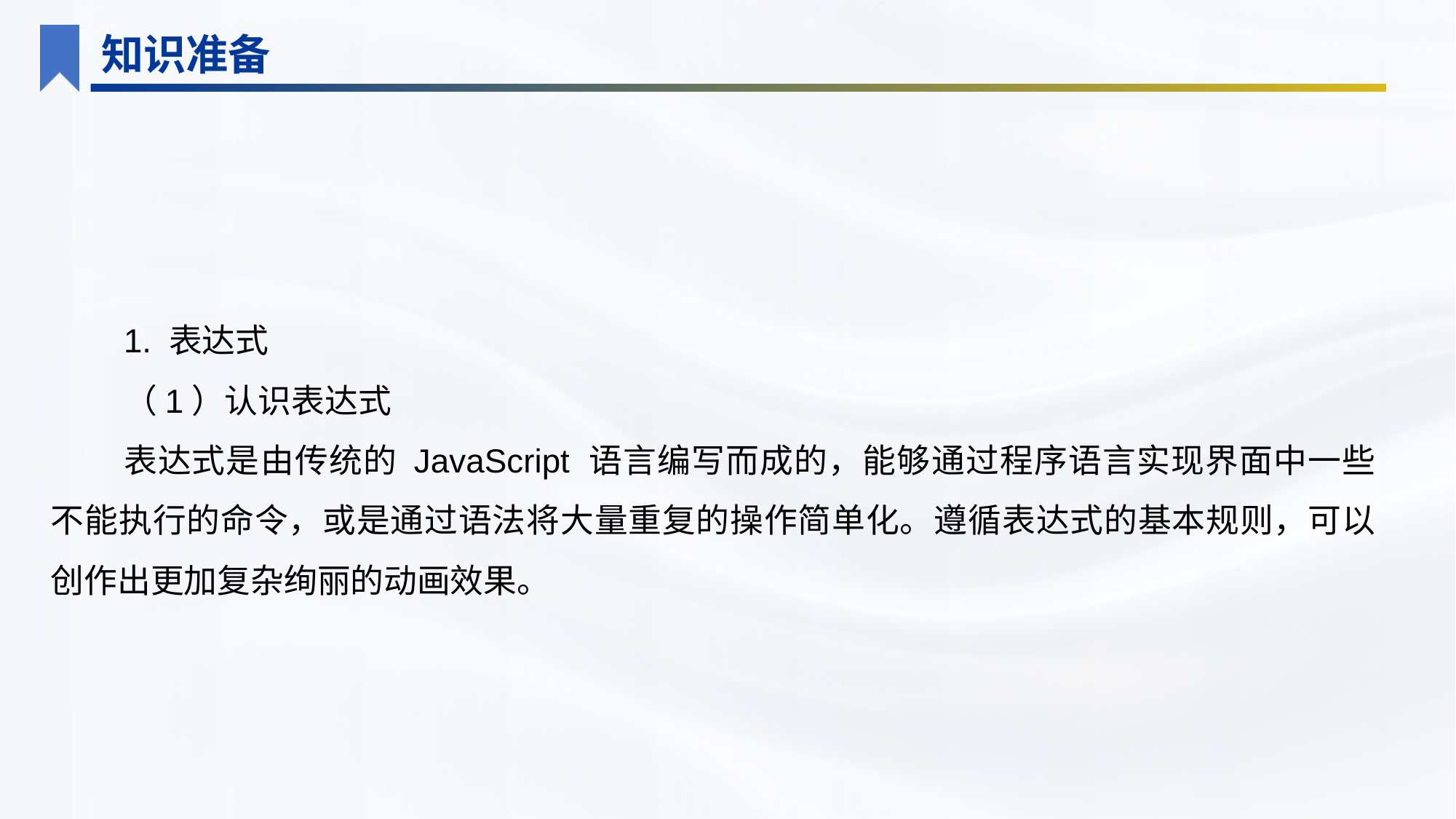

知识准备
1. 表达式
（1）认识表达式
表达式是由传统的 JavaScript 语言编写而成的，能够通过程序语言实现界面中一些不能执行的命令，或是通过语法将大量重复的操作简单化。遵循表达式的基本规则，可以创作出更加复杂绚丽的动画效果。